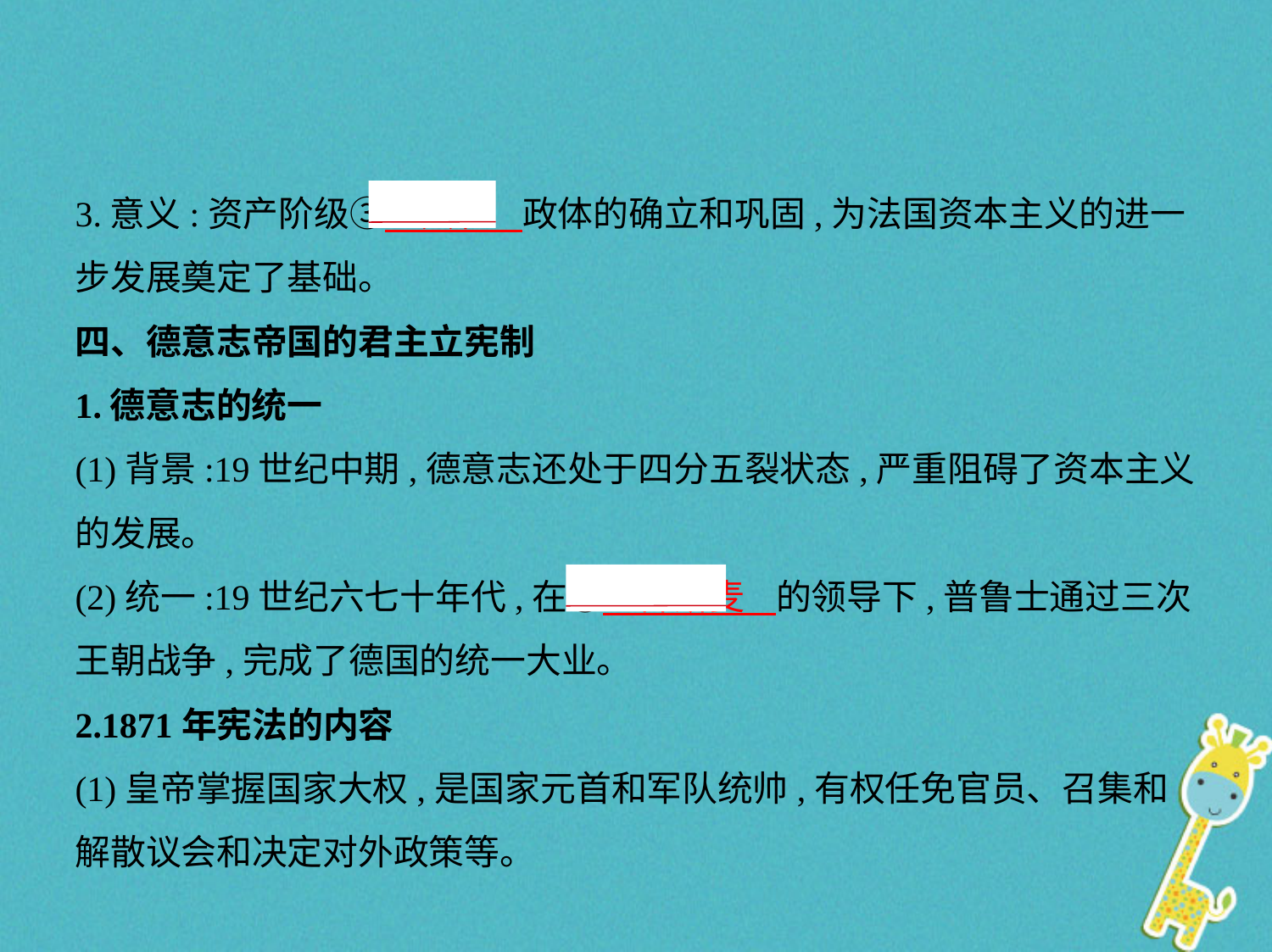

3.意义:资产阶级③　共和    政体的确立和巩固,为法国资本主义的进一
步发展奠定了基础。
四、德意志帝国的君主立宪制
1.德意志的统一
(1)背景:19世纪中期,德意志还处于四分五裂状态,严重阻碍了资本主义
的发展。
(2)统一:19世纪六七十年代,在④　俾斯麦    的领导下,普鲁士通过三次
王朝战争,完成了德国的统一大业。
2.1871年宪法的内容
(1)皇帝掌握国家大权,是国家元首和军队统帅,有权任免官员、召集和
解散议会和决定对外政策等。